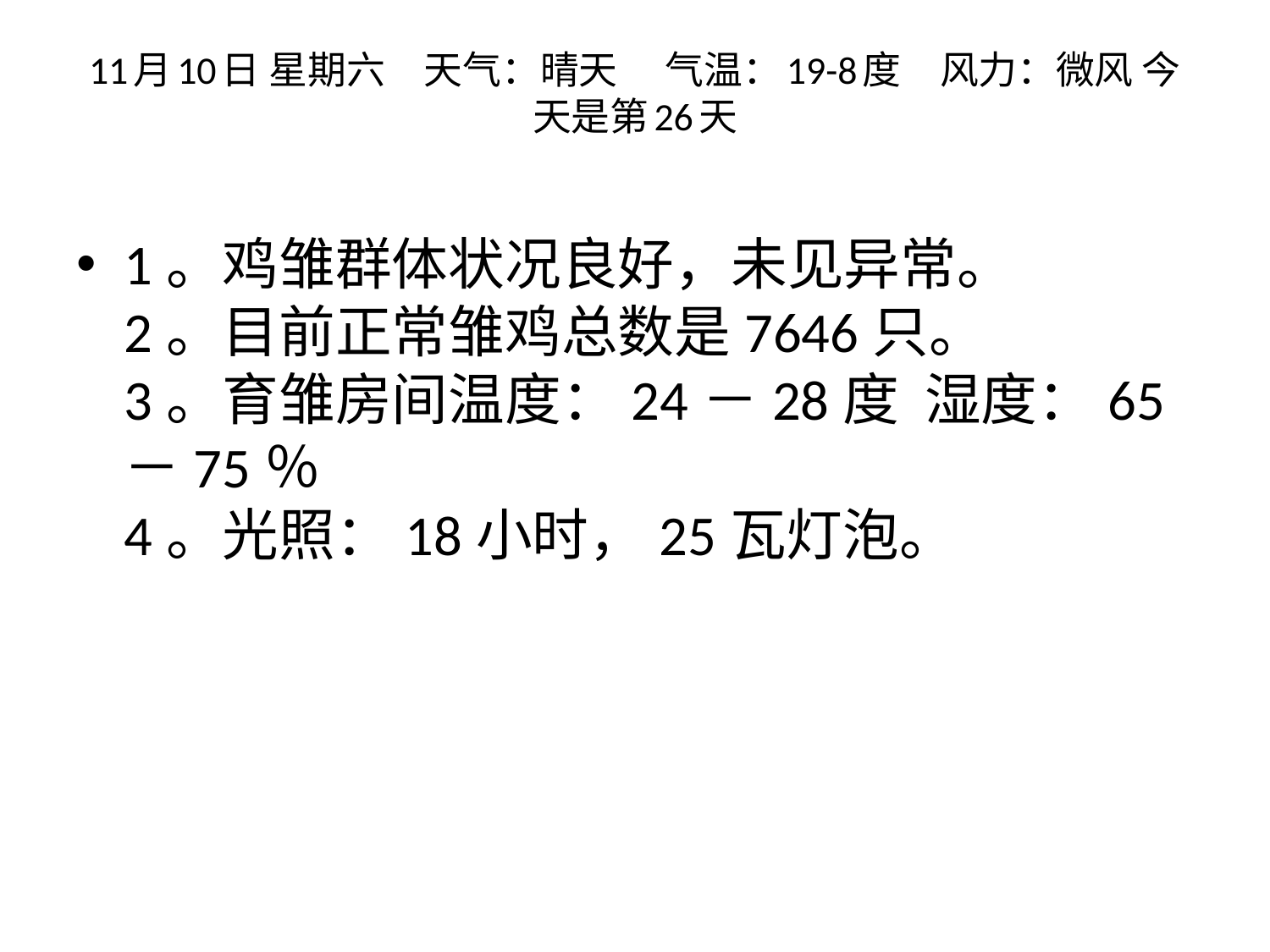

# 11月10日 星期六　天气：晴天 　气温：19-8度　风力：微风 今天是第26天
1。鸡雏群体状况良好，未见异常。
2。目前正常雏鸡总数是7646只。
3。育雏房间温度：24－28度  湿度：65－75％
4。光照：18小时，25瓦灯泡。